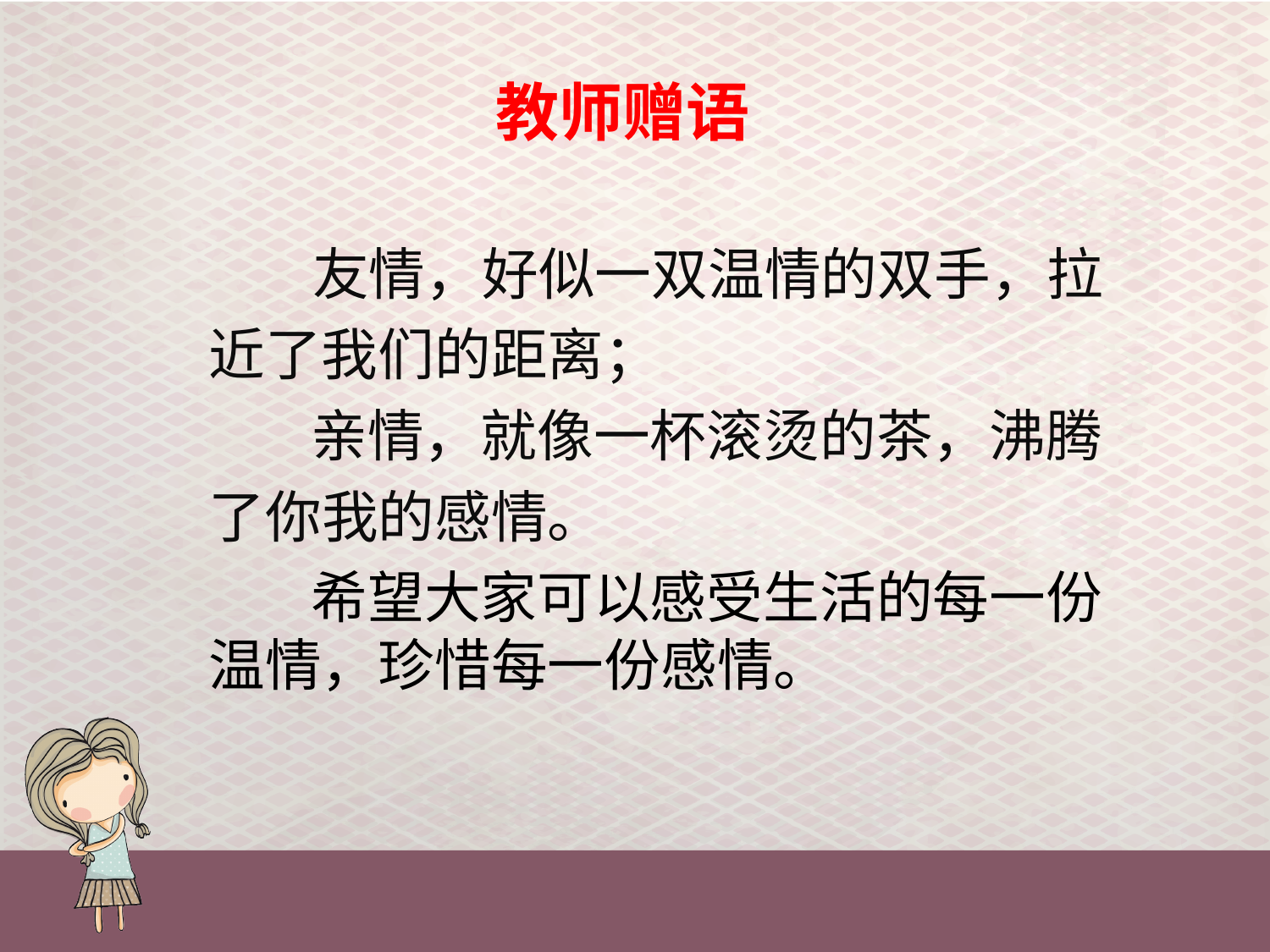

教师赠语
       友情，好似一双温情的双手，拉近了我们的距离；
       亲情，就像一杯滚烫的茶，沸腾了你我的感情。
       希望大家可以感受生活的每一份温情，珍惜每一份感情。